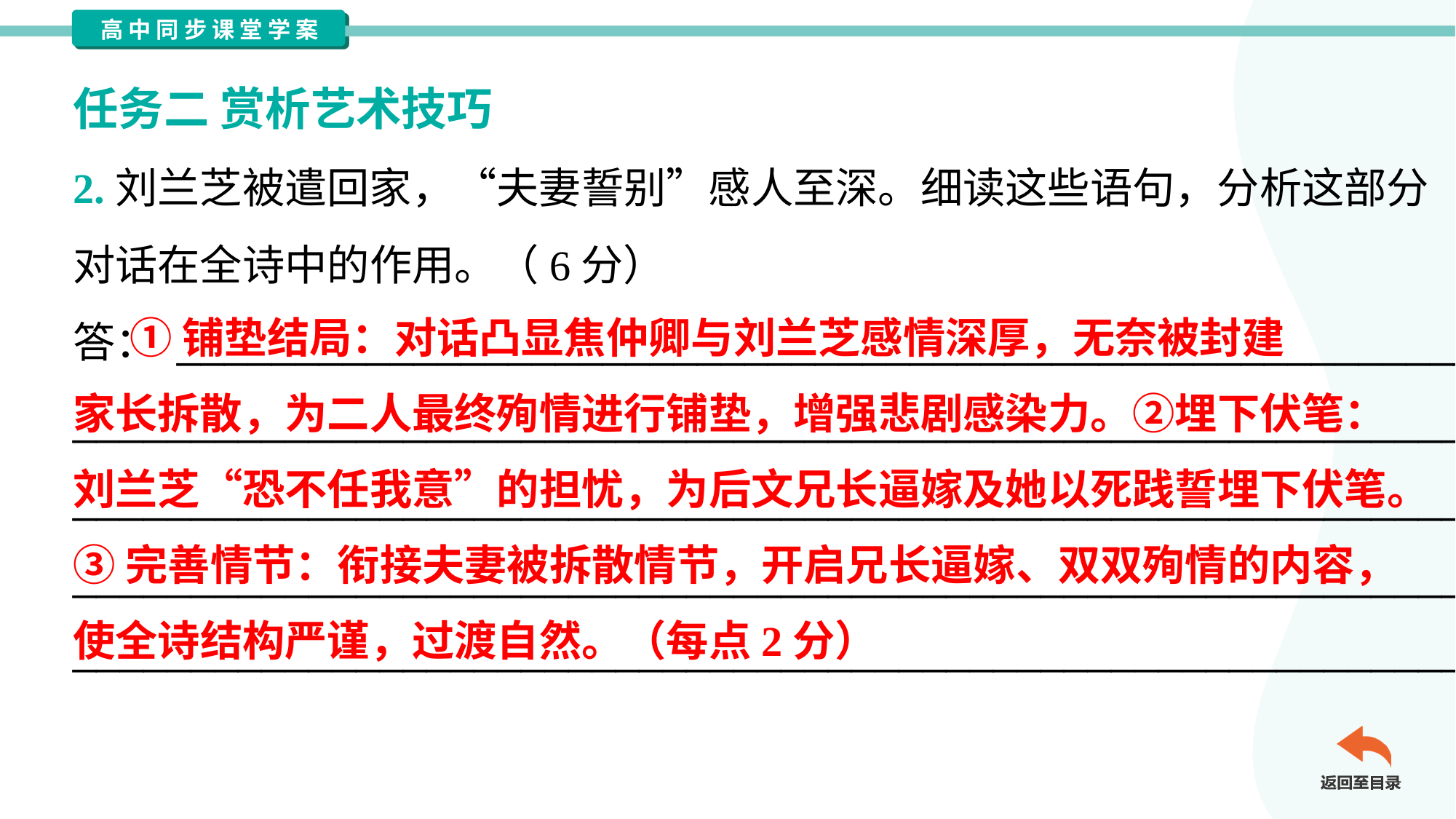

任务二 赏析艺术技巧
2.刘兰芝被遣回家，“夫妻誓别”感人至深。细读这些语句，分析这部分
对话在全诗中的作用。（6分）
答： ________________________________________________________
_____________________________________________________________
_____________________________________________________________
_____________________________________________________________
_____________________________________________________________
      ①铺垫结局：对话凸显焦仲卿与刘兰芝感情深厚，无奈被封建
家长拆散，为二人最终殉情进行铺垫，增强悲剧感染力。②埋下伏笔：
刘兰芝“恐不任我意”的担忧，为后文兄长逼嫁及她以死践誓埋下伏笔。
③完善情节：衔接夫妻被拆散情节，开启兄长逼嫁、双双殉情的内容，
使全诗结构严谨，过渡自然。（每点2分）